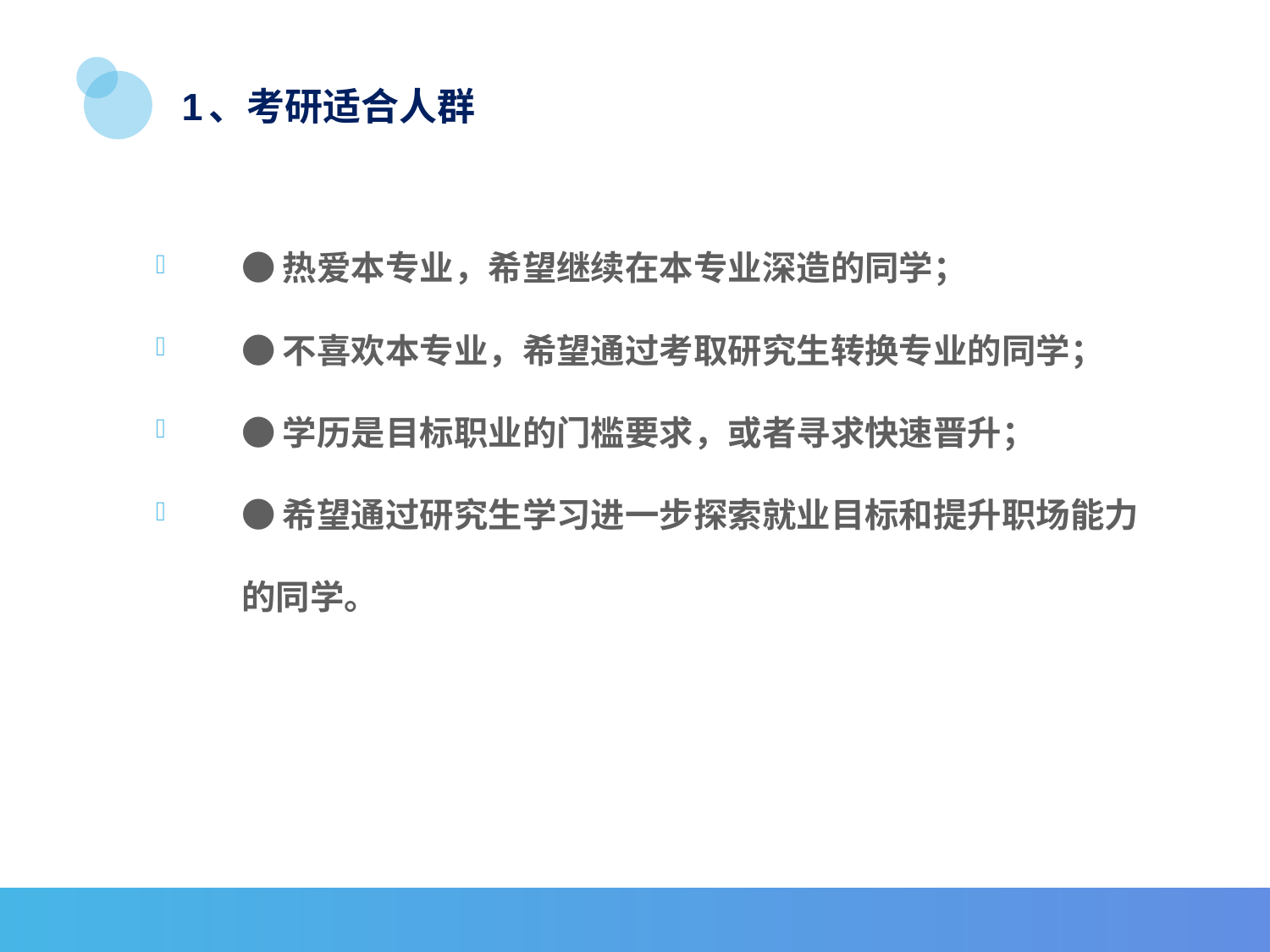

# 1、考研适合人群
●热爱本专业，希望继续在本专业深造的同学；
●不喜欢本专业，希望通过考取研究生转换专业的同学；
●学历是目标职业的门槛要求，或者寻求快速晋升；
●希望通过研究生学习进一步探索就业目标和提升职场能力的同学。